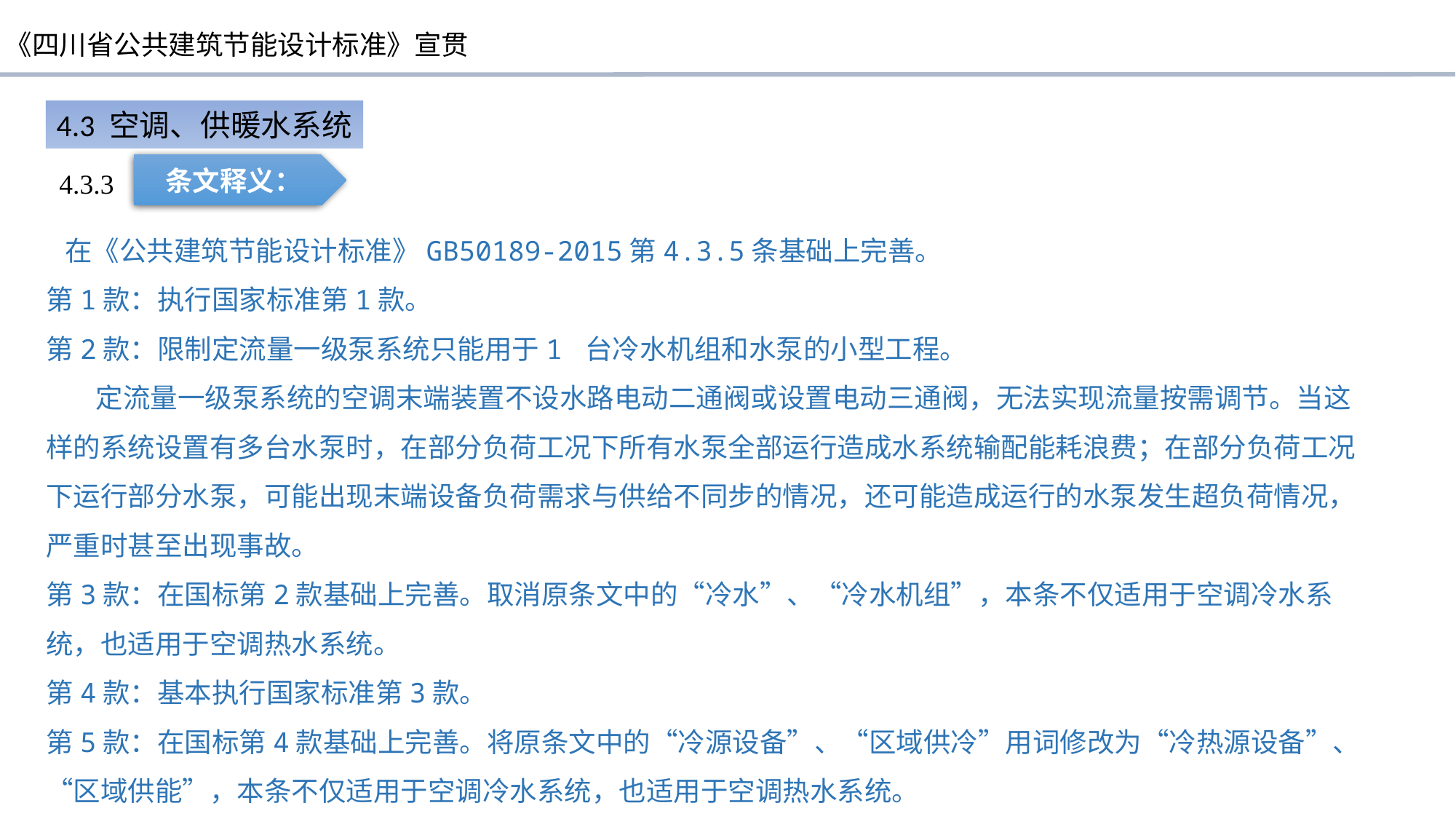

4.3 空调、供暖水系统
条文释义：
4.3.3
  在《公共建筑节能设计标准》GB50189-2015第4.3.5条基础上完善。
第1款：执行国家标准第1款。
第2款：限制定流量一级泵系统只能用于1 台冷水机组和水泵的小型工程。
       定流量一级泵系统的空调末端装置不设水路电动二通阀或设置电动三通阀，无法实现流量按需调节。当这样的系统设置有多台水泵时，在部分负荷工况下所有水泵全部运行造成水系统输配能耗浪费；在部分负荷工况下运行部分水泵，可能出现末端设备负荷需求与供给不同步的情况，还可能造成运行的水泵发生超负荷情况，严重时甚至出现事故。
第3款：在国标第2款基础上完善。取消原条文中的“冷水”、“冷水机组”，本条不仅适用于空调冷水系统，也适用于空调热水系统。
第4款：基本执行国家标准第3款。
第5款：在国标第4款基础上完善。将原条文中的“冷源设备”、“区域供冷”用词修改为“冷热源设备”、“区域供能”，本条不仅适用于空调冷水系统，也适用于空调热水系统。